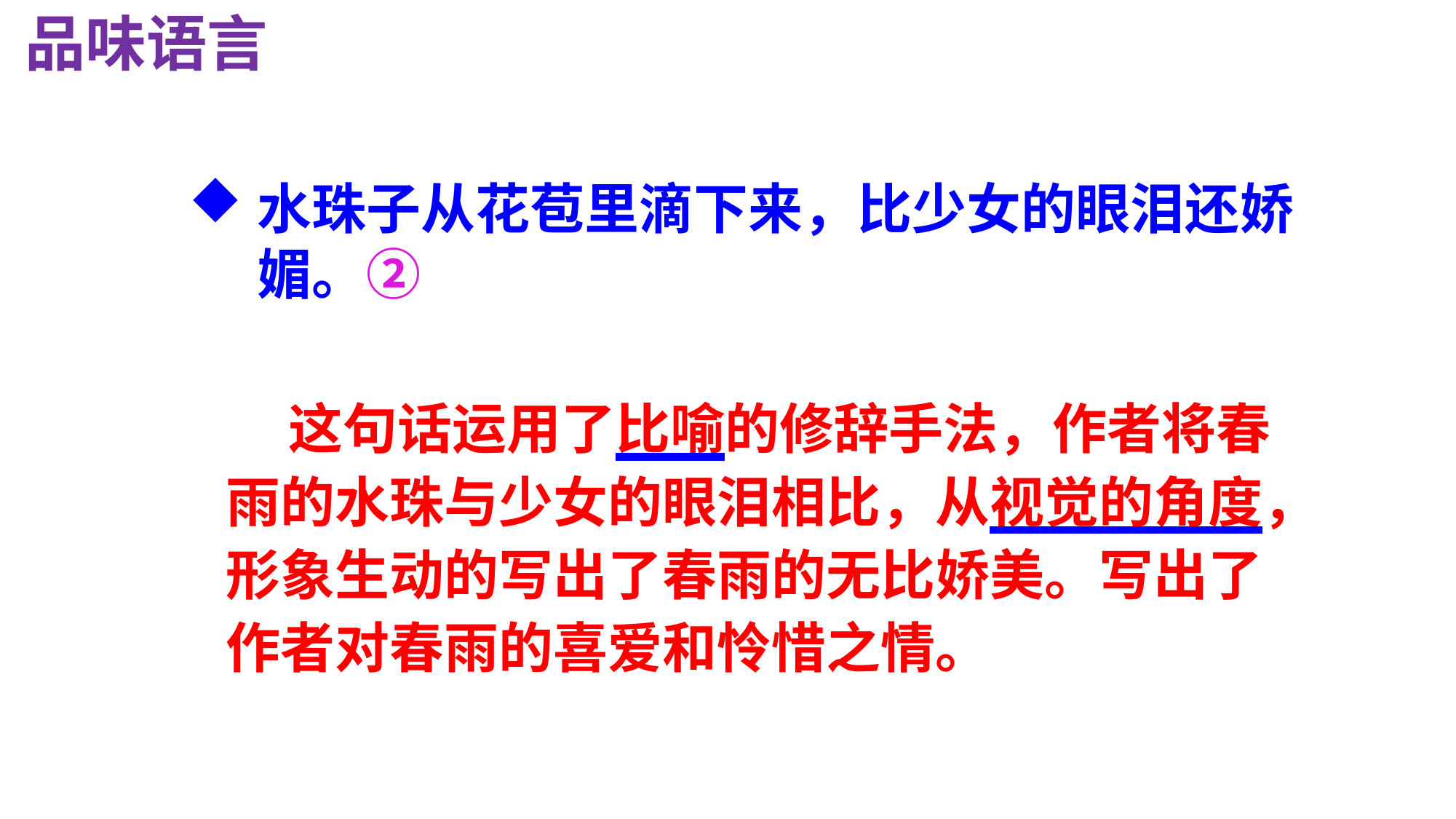

品味语言
水珠子从花苞里滴下来，比少女的眼泪还娇媚。②
    这句话运用了比喻的修辞手法，作者将春雨的水珠与少女的眼泪相比，从视觉的角度，形象生动的写出了春雨的无比娇美。写出了作者对春雨的喜爱和怜惜之情。